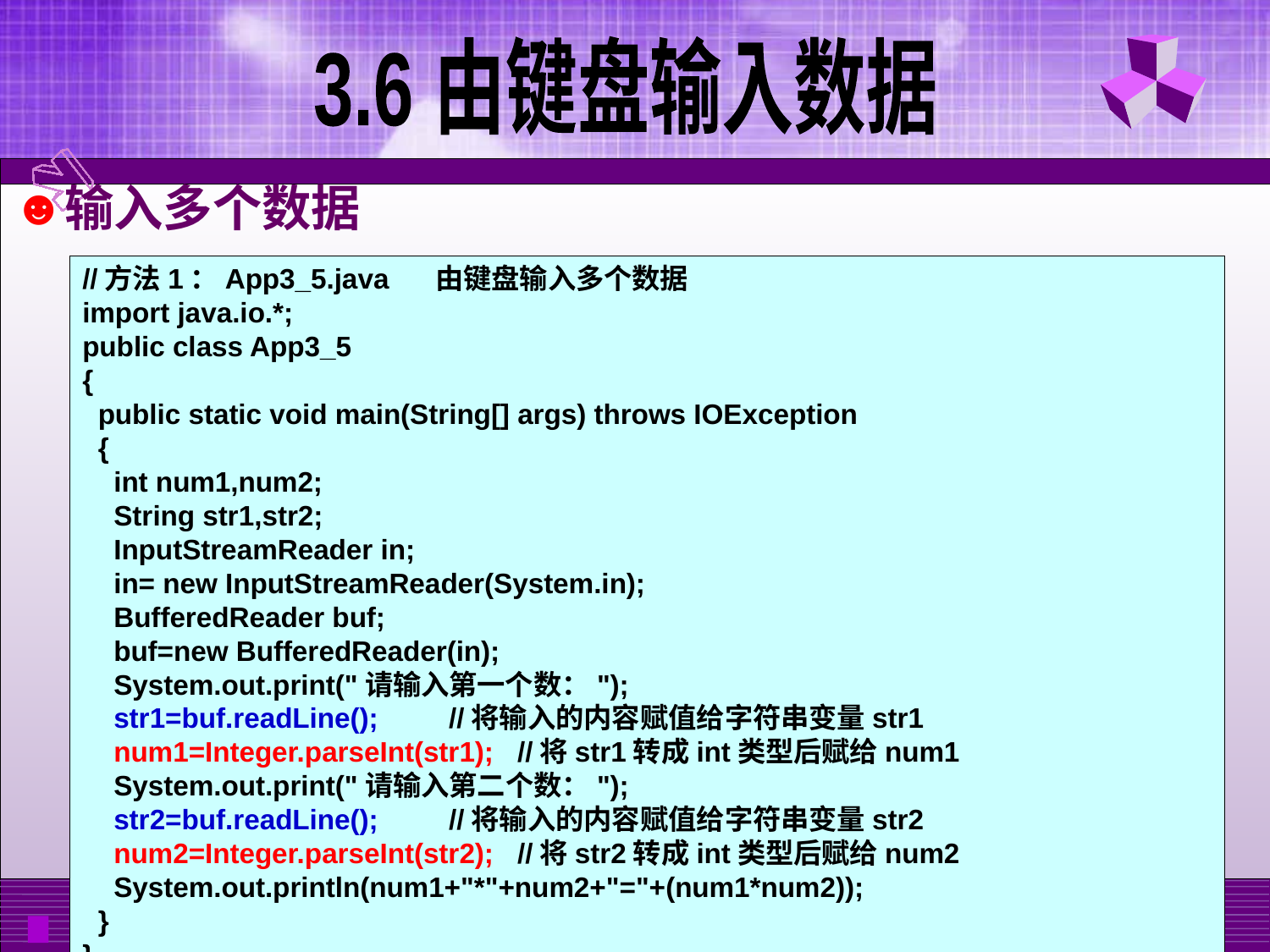

3.6 由键盘输入数据

输入多个数据

//方法1：App3_5.java     由键盘输入多个数据
import java.io.*;
public class App3_5
{
  public static void main(String[] args) throws IOException
  {
    int num1,num2;
    String str1,str2;
    InputStreamReader in;
    in= new InputStreamReader(System.in);
    BufferedReader buf;
    buf=new BufferedReader(in);
    System.out.print("请输入第一个数：");
    str1=buf.readLine();         //将输入的内容赋值给字符串变量str1
    num1=Integer.parseInt(str1);   //将str1转成int类型后赋给num1
    System.out.print("请输入第二个数：");
    str2=buf.readLine();         //将输入的内容赋值给字符串变量str2
    num2=Integer.parseInt(str2);   //将str2转成int类型后赋给num2
    System.out.println(num1+"*"+num2+"="+(num1*num2));
  }
}
16